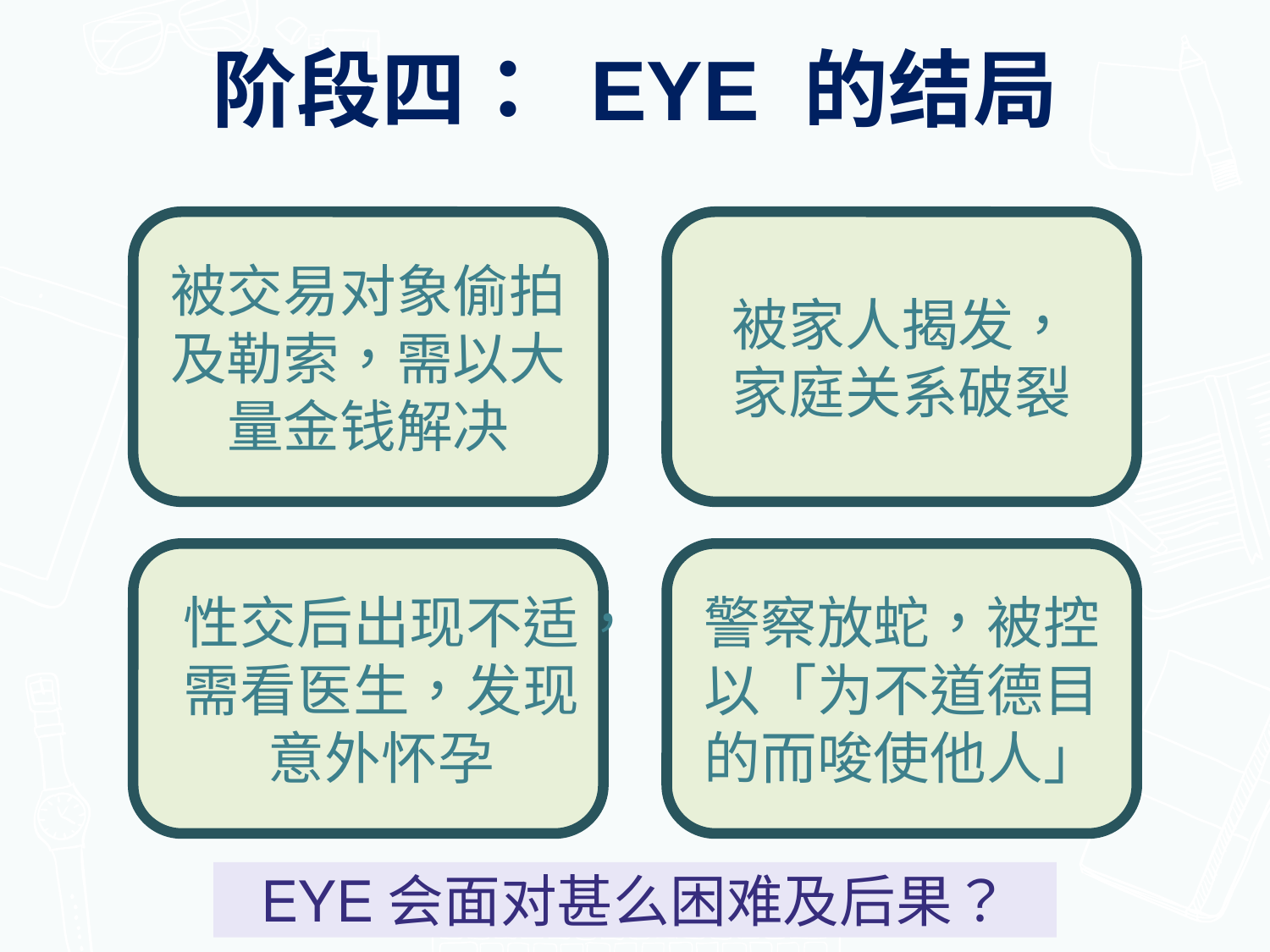

阶段四： EYE 的结局

被交易对象偷拍及勒索，需以大量金钱解决
被家人揭发，
家庭关系破裂

性交后出现不适，需看医生，发现
意外怀孕
警察放蛇，被控以「为不道德目的而唆使他人」
EYE会面对甚么困难及后果？